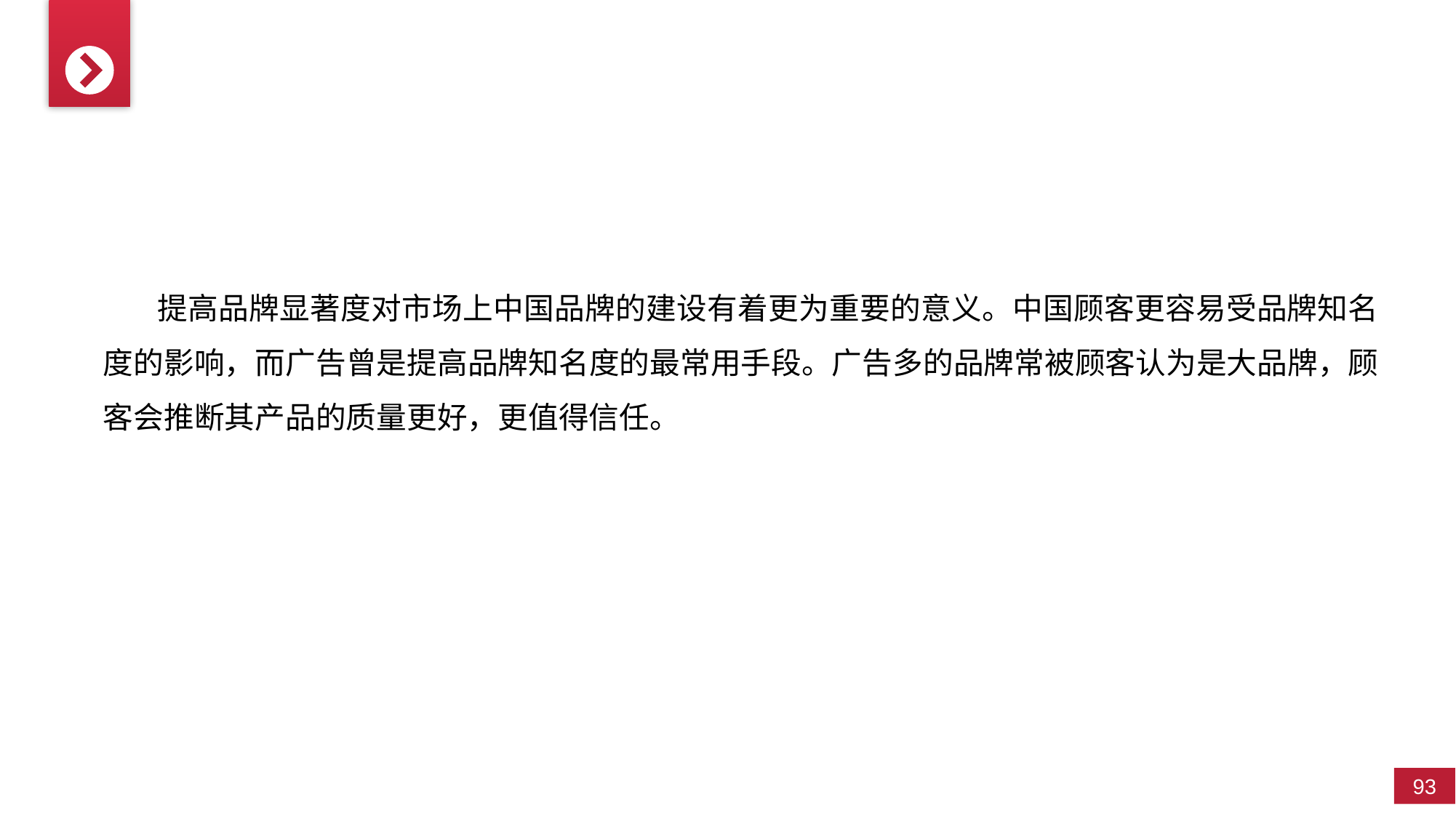

提高品牌显著度对市场上中国品牌的建设有着更为重要的意义。中国顾客更容易受品牌知名度的影响，而广告曾是提高品牌知名度的最常用手段。广告多的品牌常被顾客认为是大品牌，顾客会推断其产品的质量更好，更值得信任。